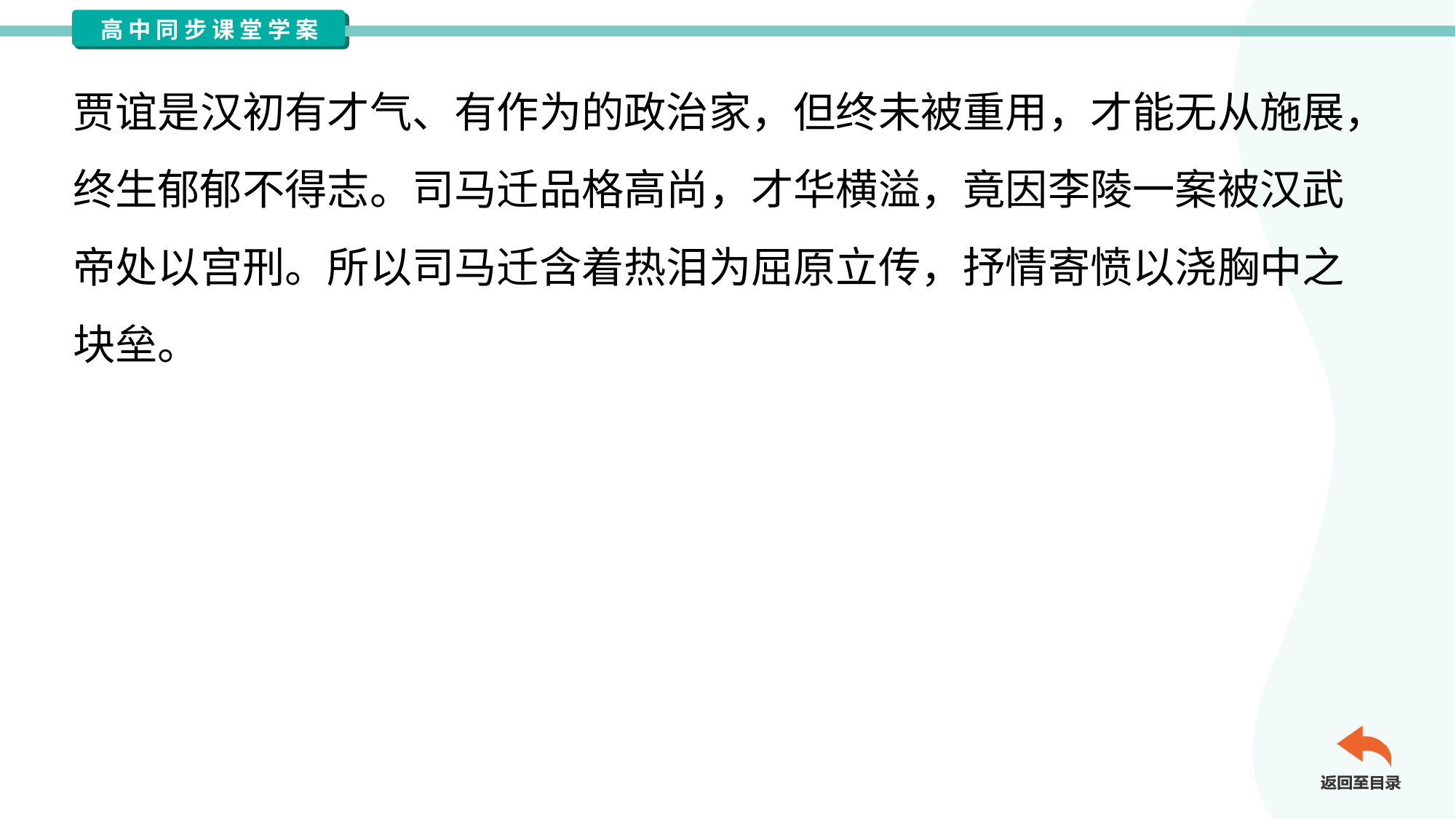

贾谊是汉初有才气、有作为的政治家，但终未被重用，才能无从施展，
终生郁郁不得志。司马迁品格高尚，才华横溢，竟因李陵一案被汉武
帝处以宫刑。所以司马迁含着热泪为屈原立传，抒情寄愤以浇胸中之
块垒。